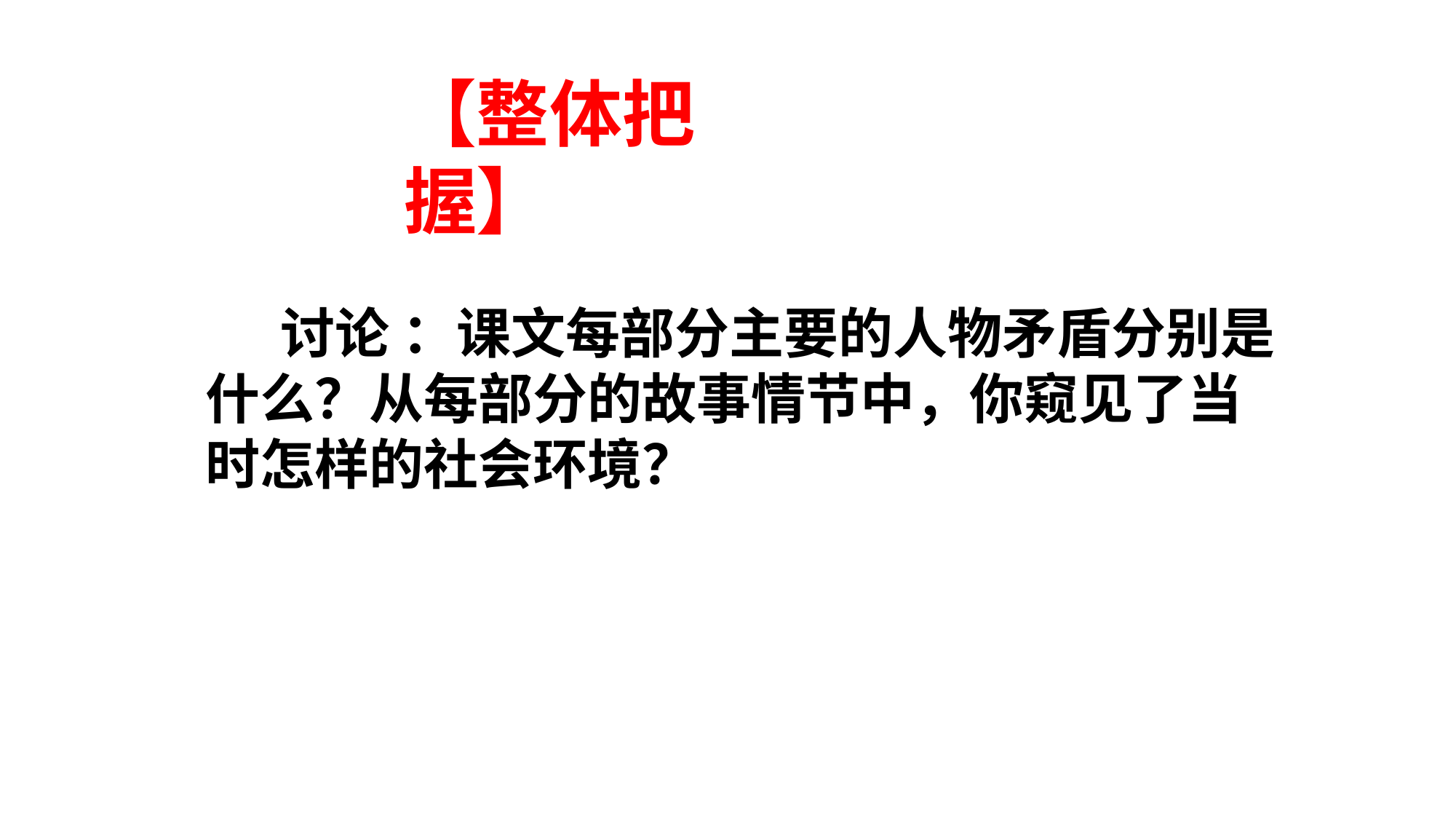

【整体把握】
     讨论 ：课文每部分主要的人物矛盾分别是什么？从每部分的故事情节中，你窥见了当时怎样的社会环境？